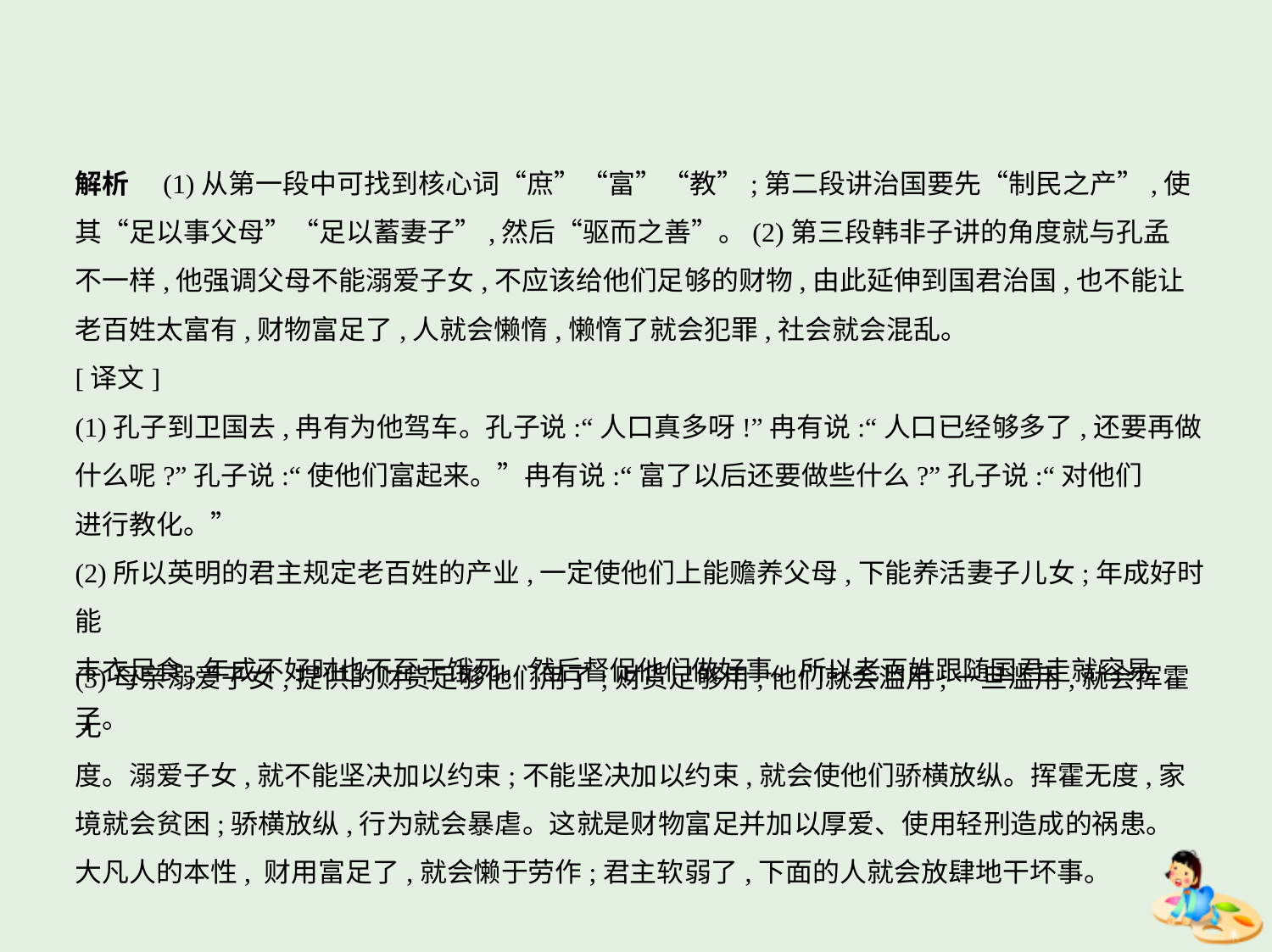

解析　(1)从第一段中可找到核心词“庶”“富”“教”;第二段讲治国要先“制民之产”,使
其“足以事父母”“足以蓄妻子”,然后“驱而之善”。(2)第三段韩非子讲的角度就与孔孟
不一样,他强调父母不能溺爱子女,不应该给他们足够的财物,由此延伸到国君治国,也不能让
老百姓太富有,财物富足了,人就会懒惰,懒惰了就会犯罪,社会就会混乱。
[译文]
(1)孔子到卫国去,冉有为他驾车。孔子说:“人口真多呀!”冉有说:“人口已经够多了,还要再做
什么呢?”孔子说:“使他们富起来。”冉有说:“富了以后还要做些什么?”孔子说:“对他们
进行教化。”
(2)所以英明的君主规定老百姓的产业,一定使他们上能赡养父母,下能养活妻子儿女;年成好时能
丰衣足食,年成不好时也不至于饿死。然后督促他们做好事。所以老百姓跟随国君走就容易了。
(3)母亲溺爱子女,提供的财货足够他们用了;财货足够用,他们就会滥用;一旦滥用,就会挥霍无
度。溺爱子女,就不能坚决加以约束;不能坚决加以约束,就会使他们骄横放纵。挥霍无度,家
境就会贫困;骄横放纵,行为就会暴虐。这就是财物富足并加以厚爱、使用轻刑造成的祸患。
大凡人的本性, 财用富足了,就会懒于劳作;君主软弱了,下面的人就会放肆地干坏事。